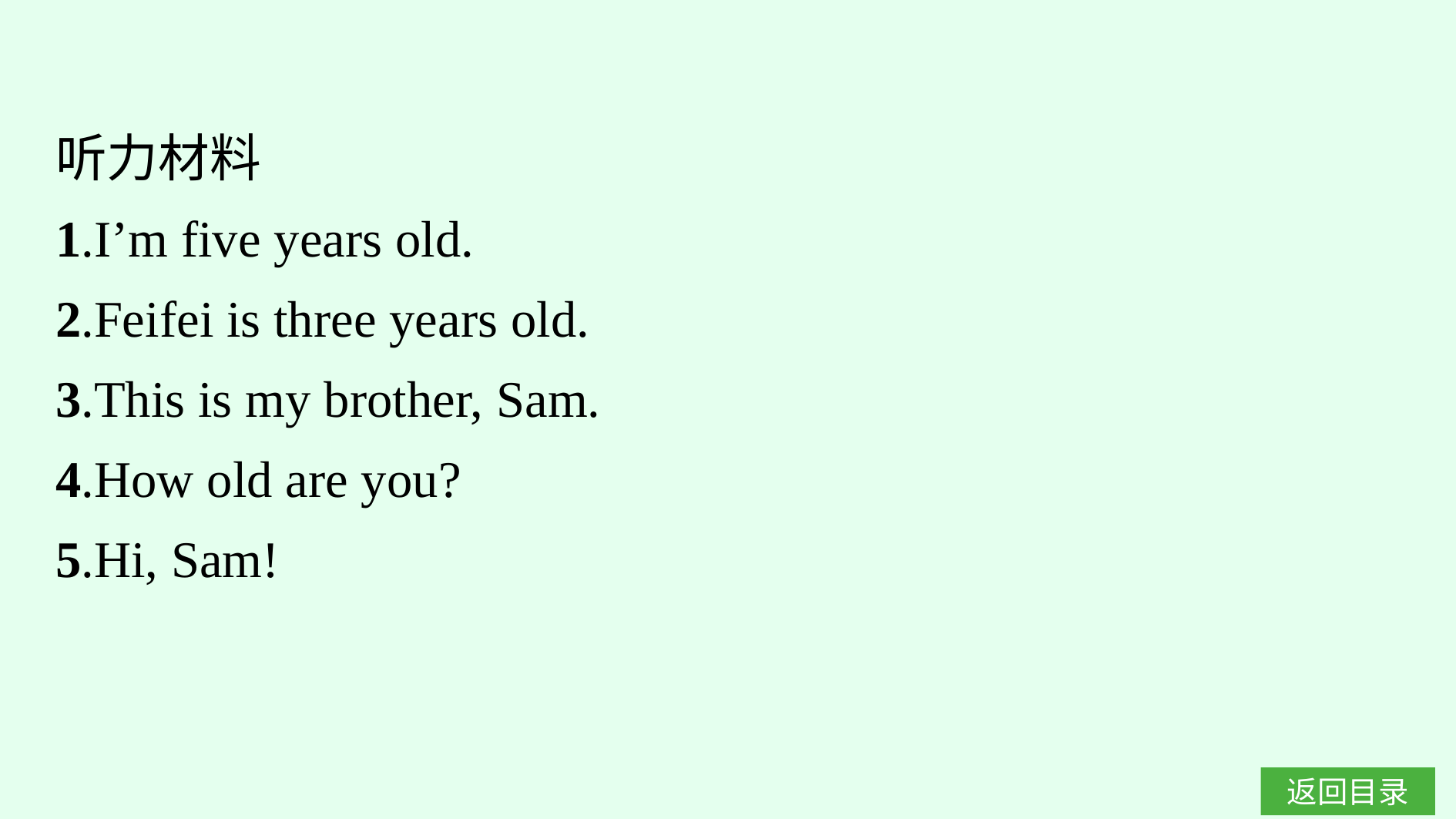

听力材料
1.I’m five years old.
2.Feifei is three years old.
3.This is my brother, Sam.
4.How old are you?
5.Hi, Sam!